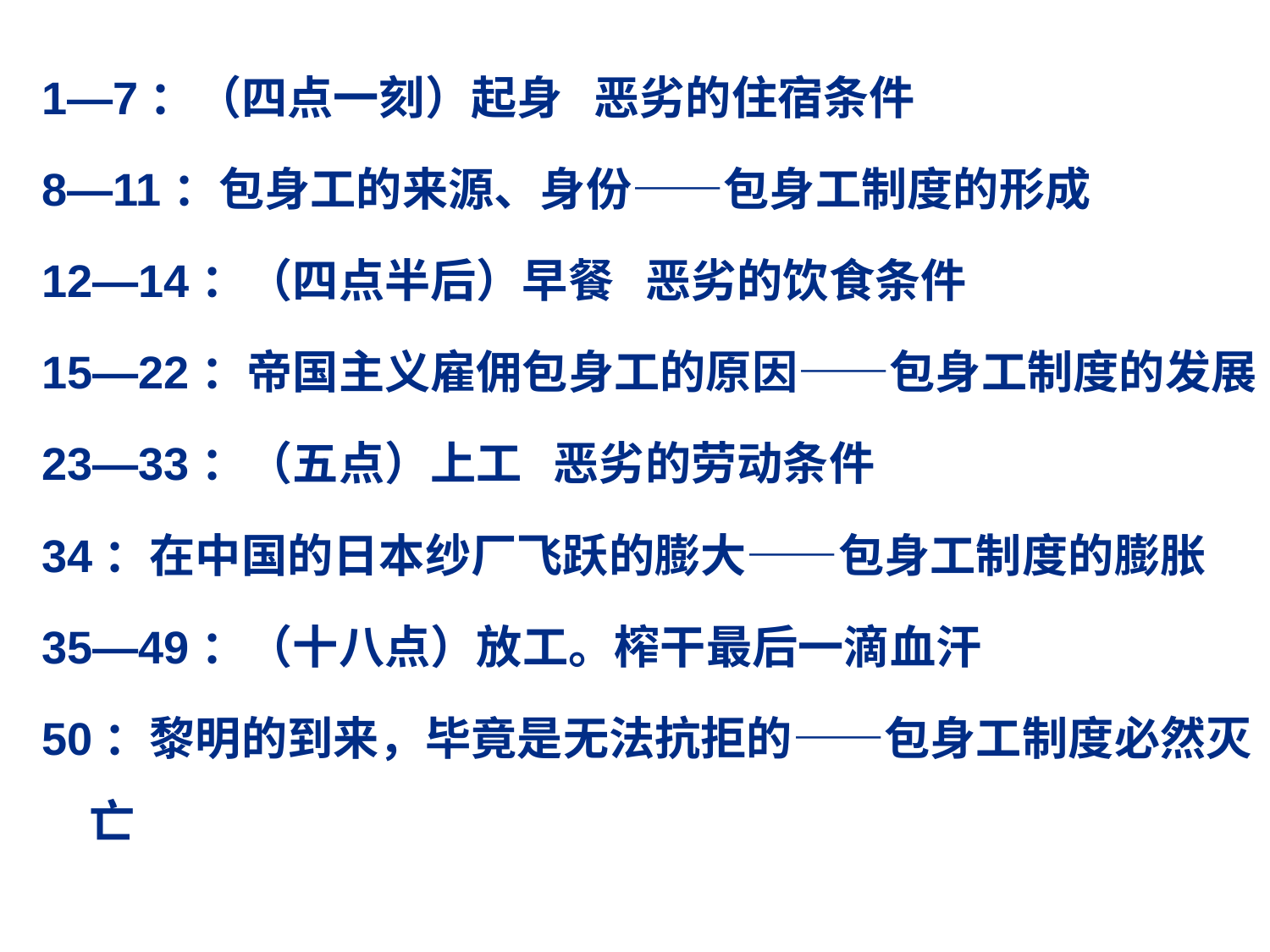

# 1—7：（四点一刻）起身   恶劣的住宿条件
8—11：包身工的来源、身份——包身工制度的形成
12—14：（四点半后）早餐   恶劣的饮食条件
15—22：帝国主义雇佣包身工的原因——包身工制度的发展
23—33：（五点）上工   恶劣的劳动条件
34：在中国的日本纱厂飞跃的膨大——包身工制度的膨胀
35—49：（十八点）放工。榨干最后一滴血汗
50：黎明的到来，毕竟是无法抗拒的——包身工制度必然灭亡